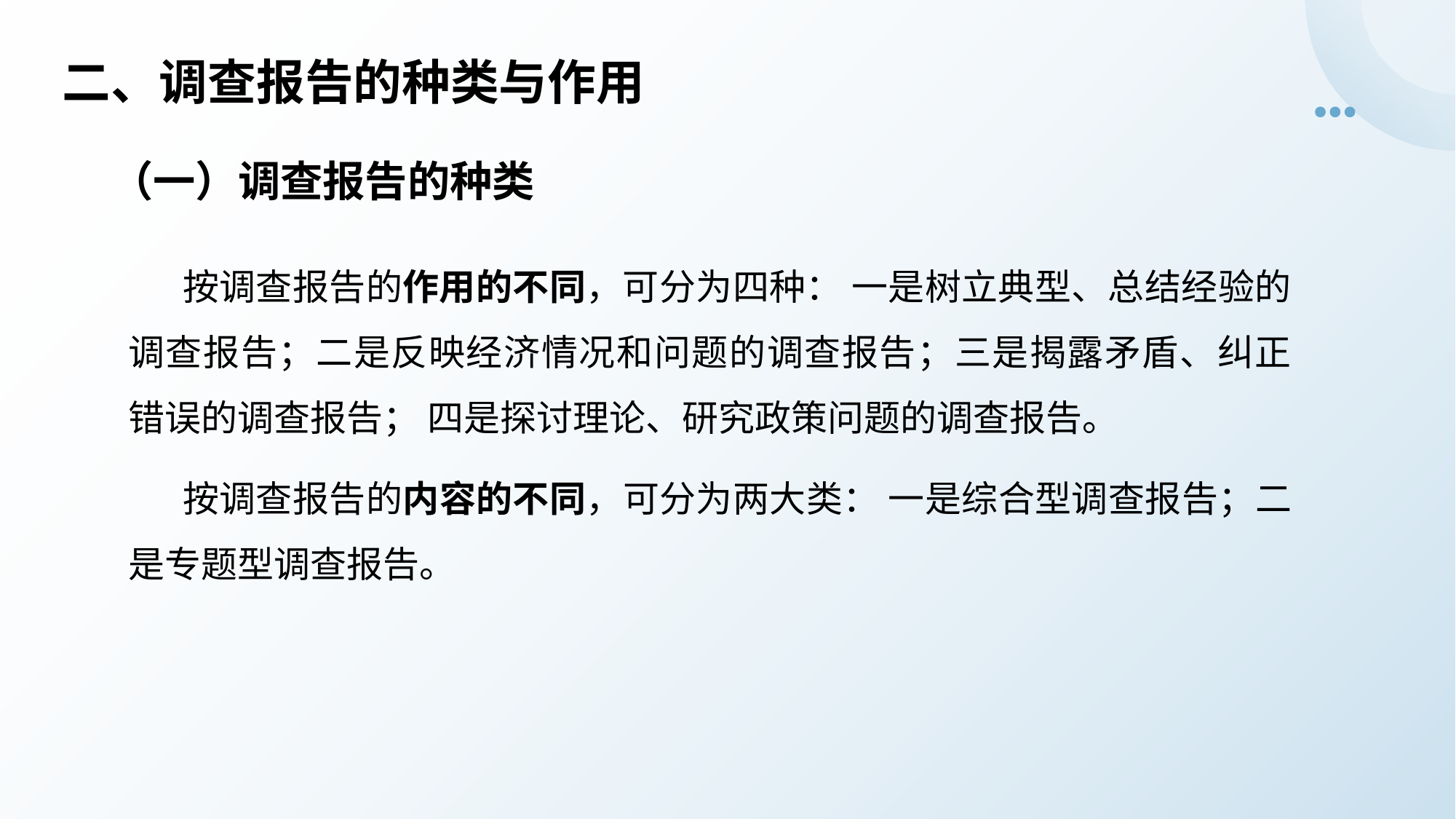

# 二、调查报告的种类与作用
（一）调查报告的种类
按调查报告的作用的不同，可分为四种： 一是树立典型、总结经验的 调查报告；二是反映经济情况和问题的调查报告；三是揭露矛盾、纠正错误的调查报告； 四是探讨理论、研究政策问题的调查报告。
按调查报告的内容的不同，可分为两大类： 一是综合型调查报告；二是专题型调查报告。